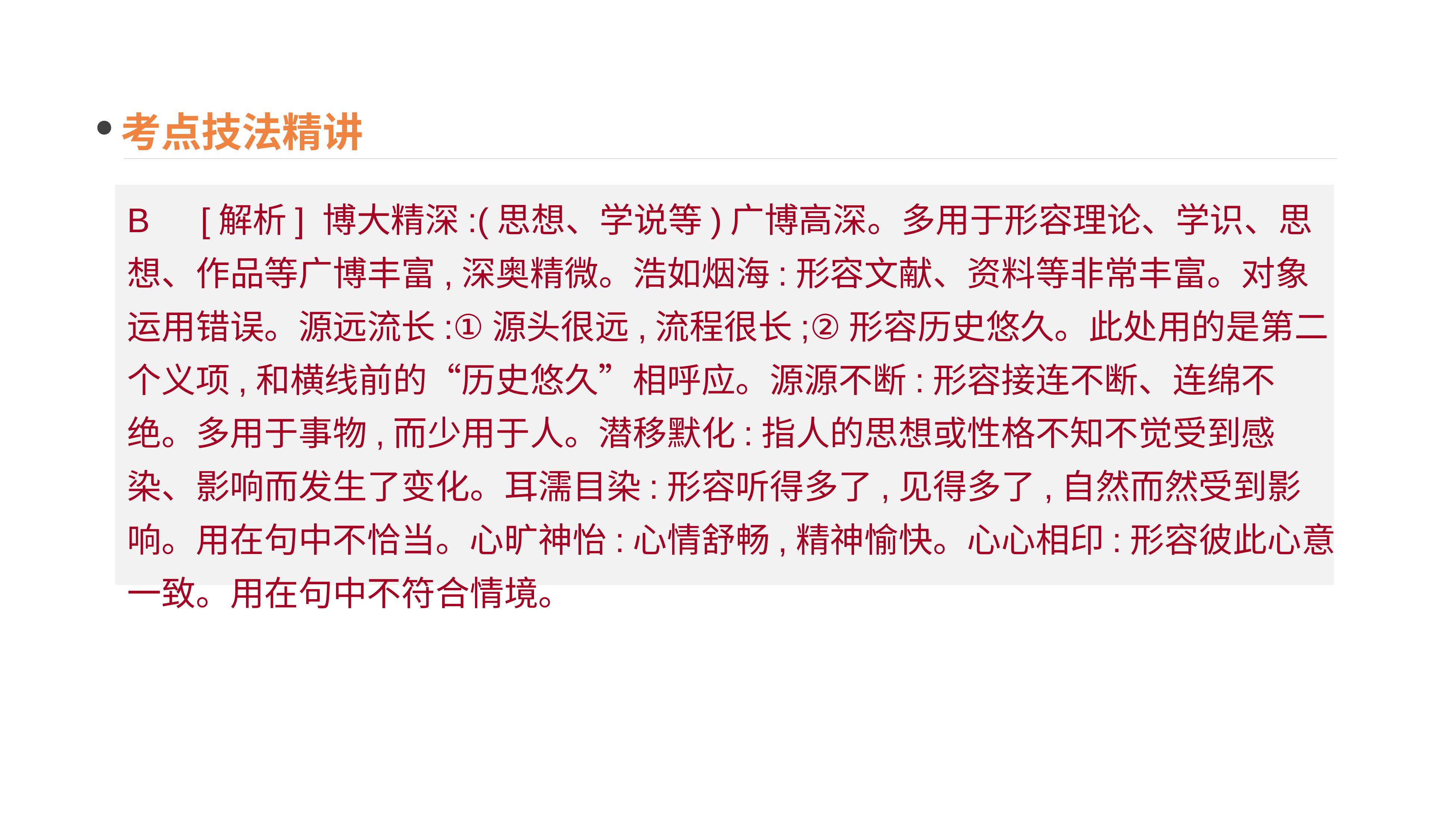

考点技法精讲

B　[解析] 博大精深:(思想、学说等)广博高深。多用于形容理论、学识、思想、作品等广博丰富,深奥精微。浩如烟海:形容文献、资料等非常丰富。对象运用错误。源远流长:①源头很远,流程很长;②形容历史悠久。此处用的是第二个义项,和横线前的“历史悠久”相呼应。源源不断:形容接连不断、连绵不绝。多用于事物,而少用于人。潜移默化:指人的思想或性格不知不觉受到感染、影响而发生了变化。耳濡目染:形容听得多了,见得多了,自然而然受到影响。用在句中不恰当。心旷神怡:心情舒畅,精神愉快。心心相印:形容彼此心意一致。用在句中不符合情境。